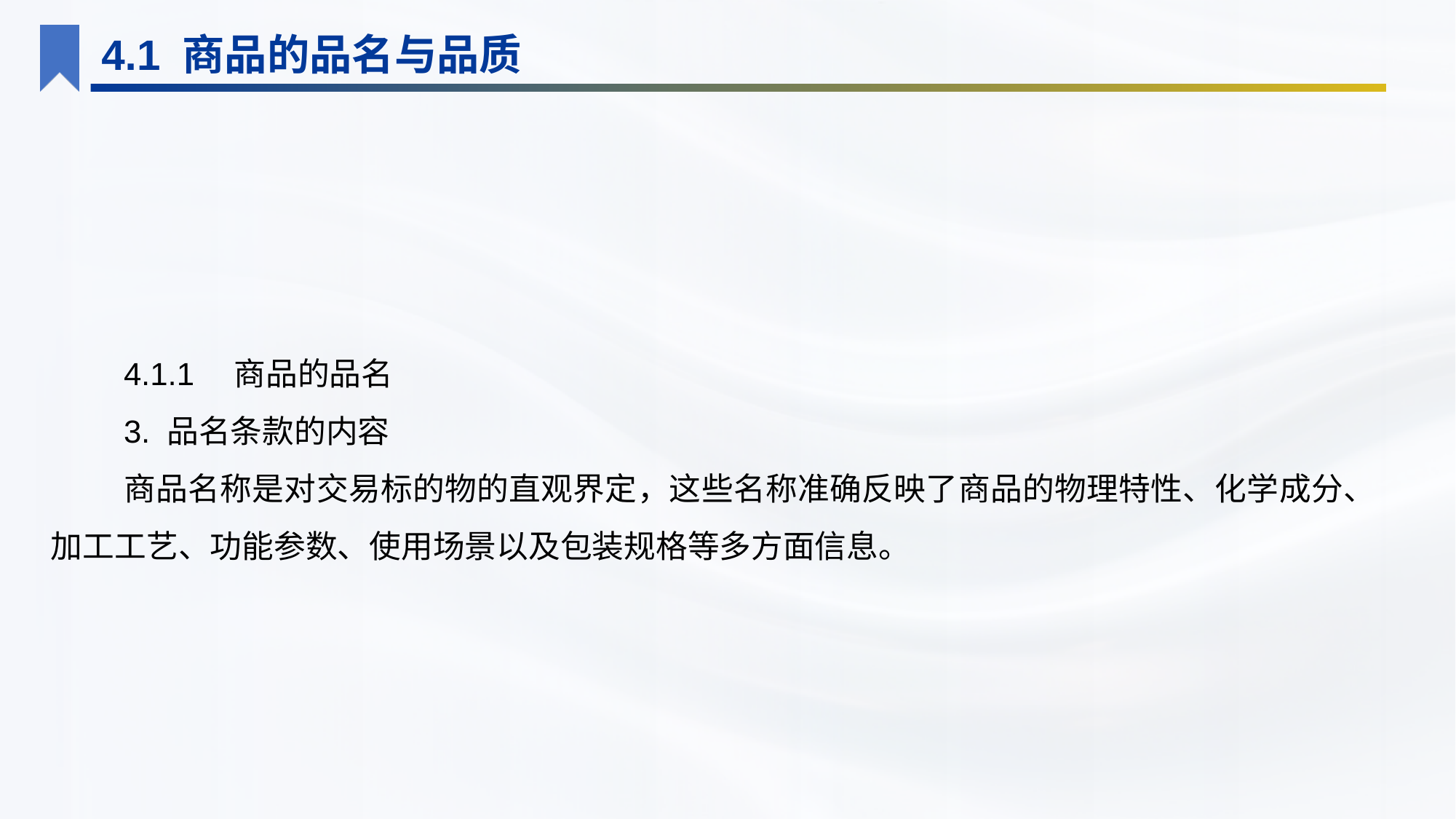

4.1 商品的品名与品质
4.1.1　商品的品名
3. 品名条款的内容
商品名称是对交易标的物的直观界定，这些名称准确反映了商品的物理特性、化学成分、加工工艺、功能参数、使用场景以及包装规格等多方面信息。